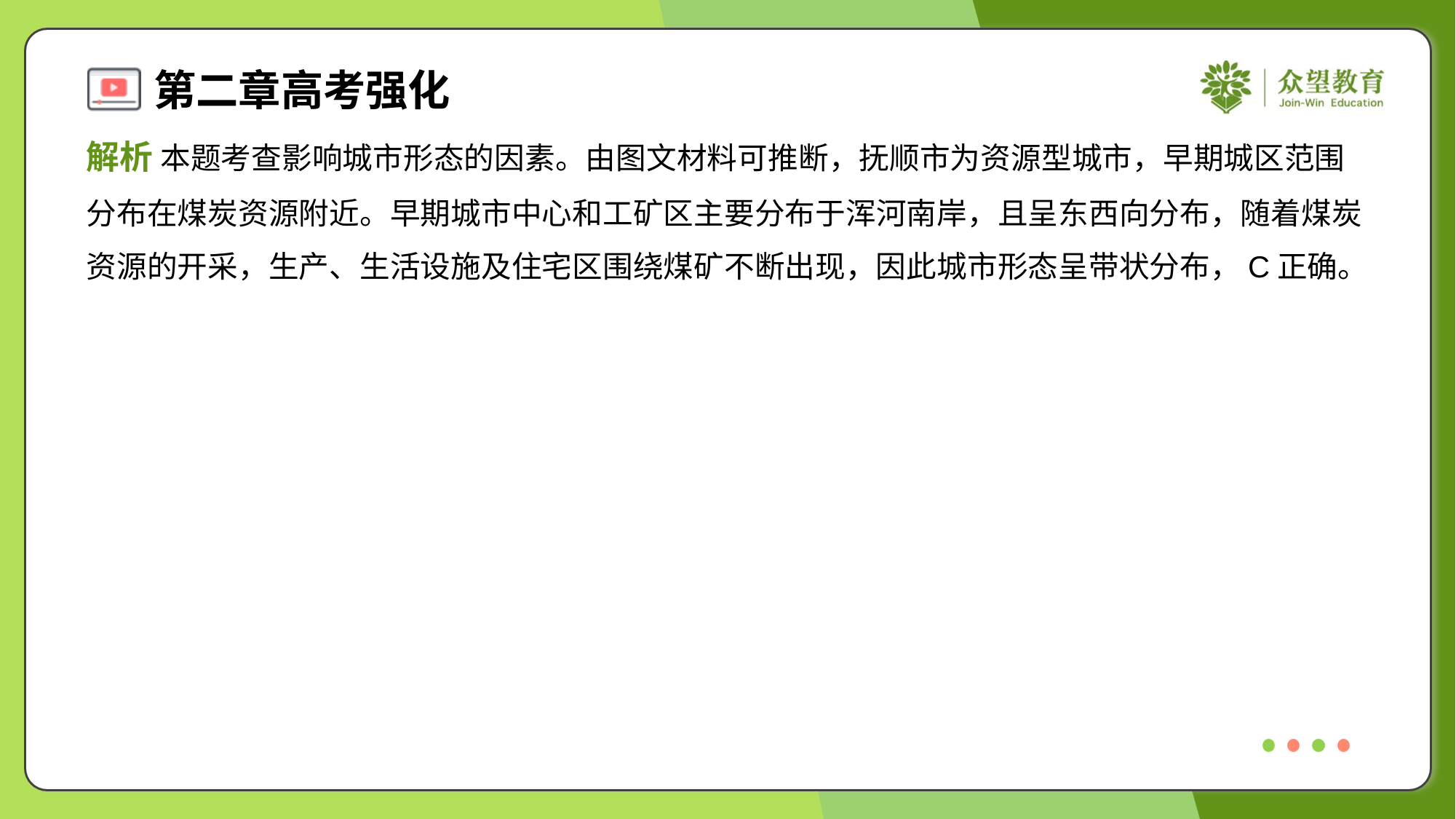

解析 本题考查影响城市形态的因素。由图文材料可推断，抚顺市为资源型城市，早期城区范围
分布在煤炭资源附近。早期城市中心和工矿区主要分布于浑河南岸，且呈东西向分布，随着煤炭
资源的开采，生产、生活设施及住宅区围绕煤矿不断出现，因此城市形态呈带状分布，C正确。